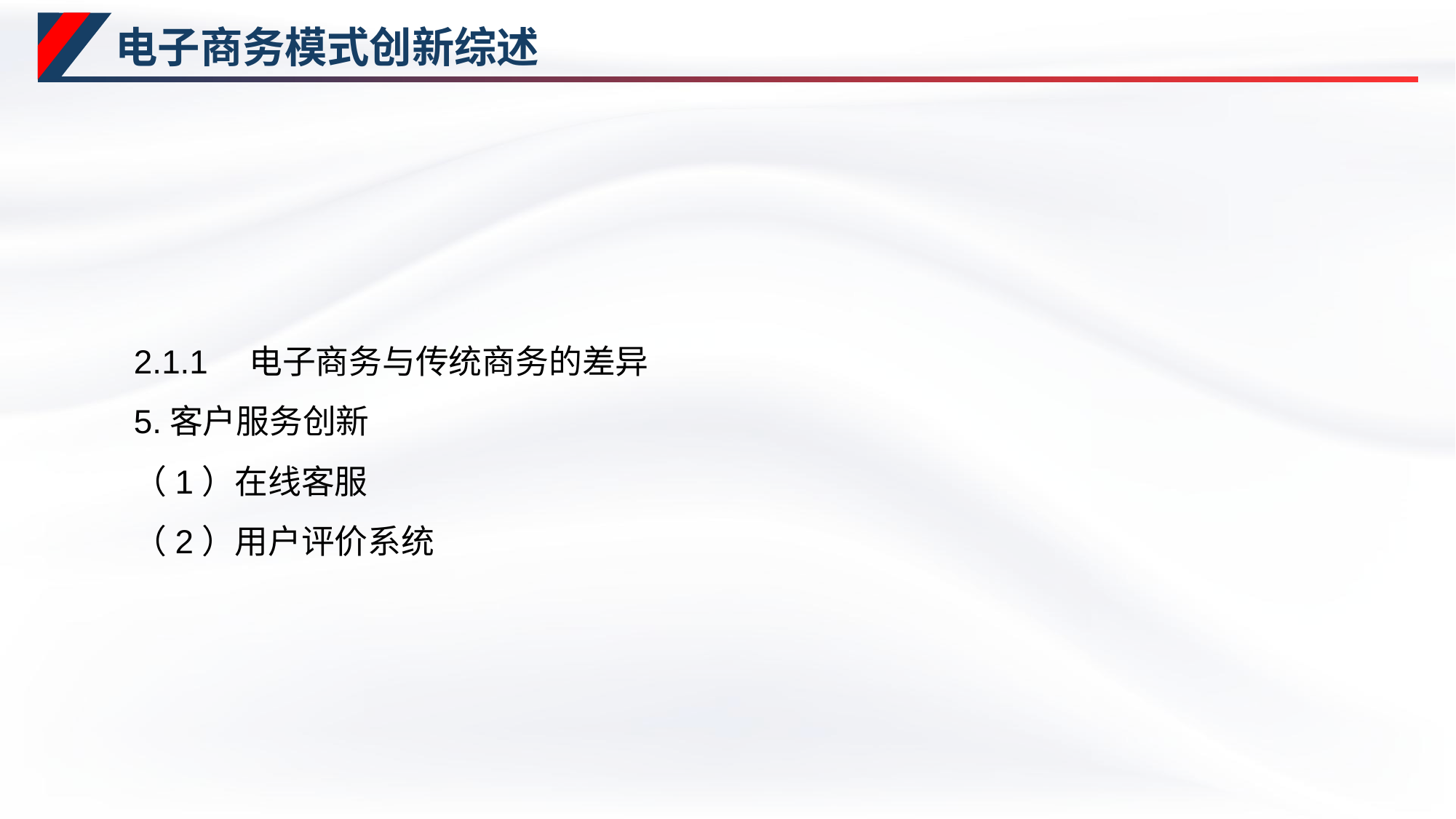

# 电子商务模式创新综述
2.1.1　电子商务与传统商务的差异
5.客户服务创新
（1）在线客服
（2）用户评价系统